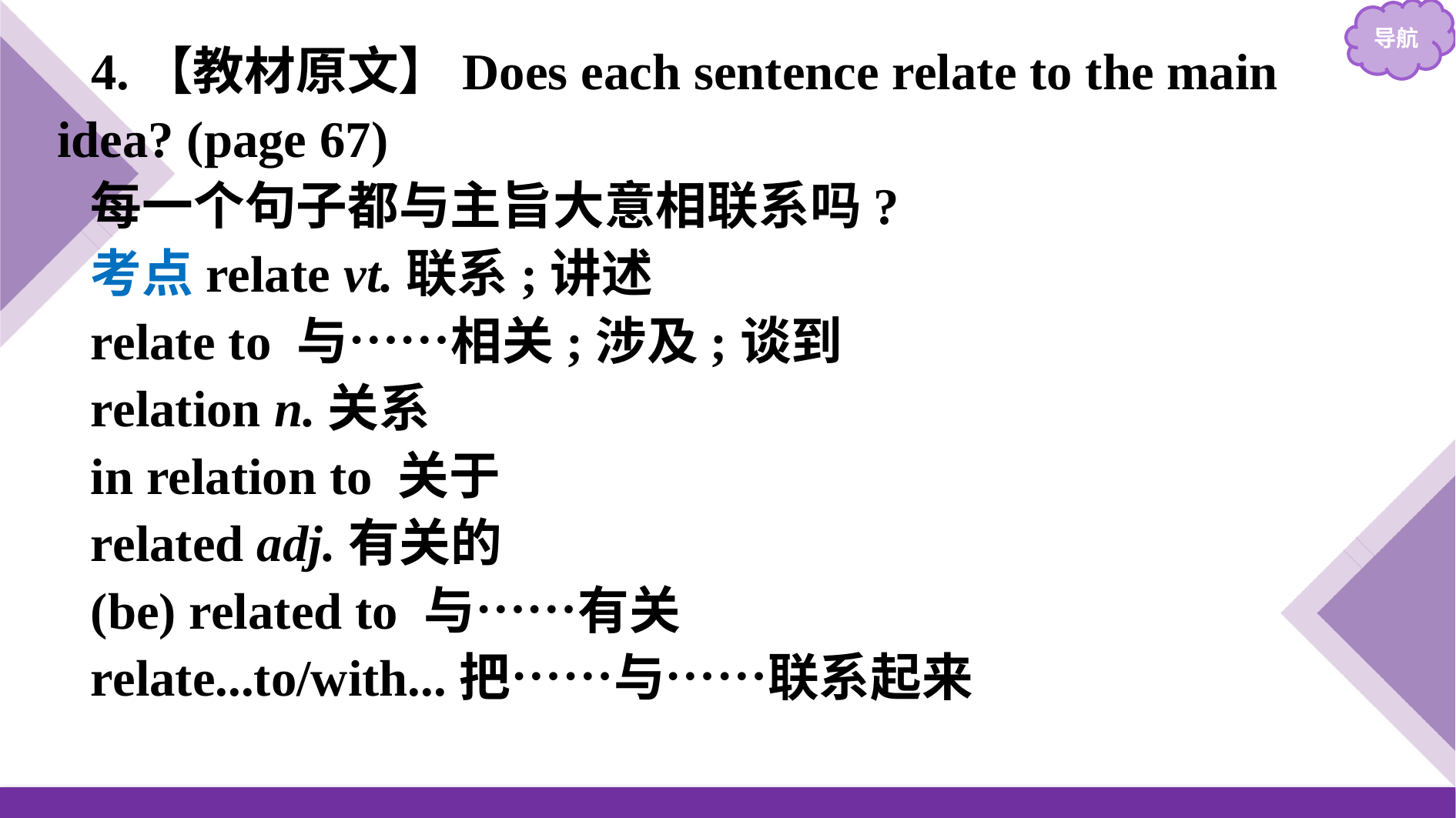

4.【教材原文】Does each sentence relate to the main idea? (page 67)
每一个句子都与主旨大意相联系吗?
考点relate vt.联系;讲述
relate to 与……相关;涉及;谈到
relation n.关系
in relation to 关于
related adj.有关的
(be) related to 与……有关
relate...to/with...把……与……联系起来